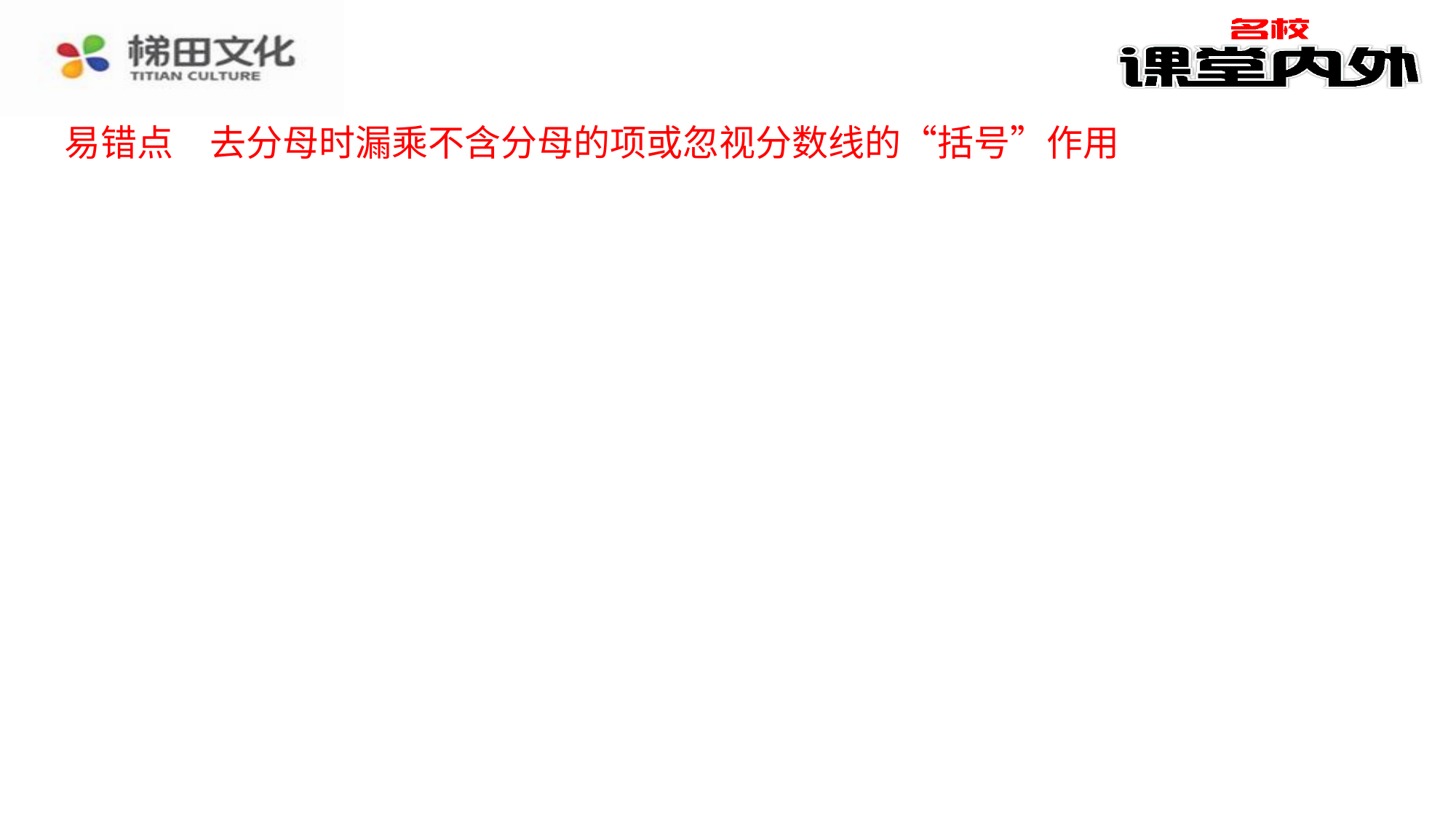

易错点　去分母时漏乘不含分母的项或忽视分数线的“括号”作用
易错点　去分母时漏乘不含分母的项或忽视分数线的“括号”作用